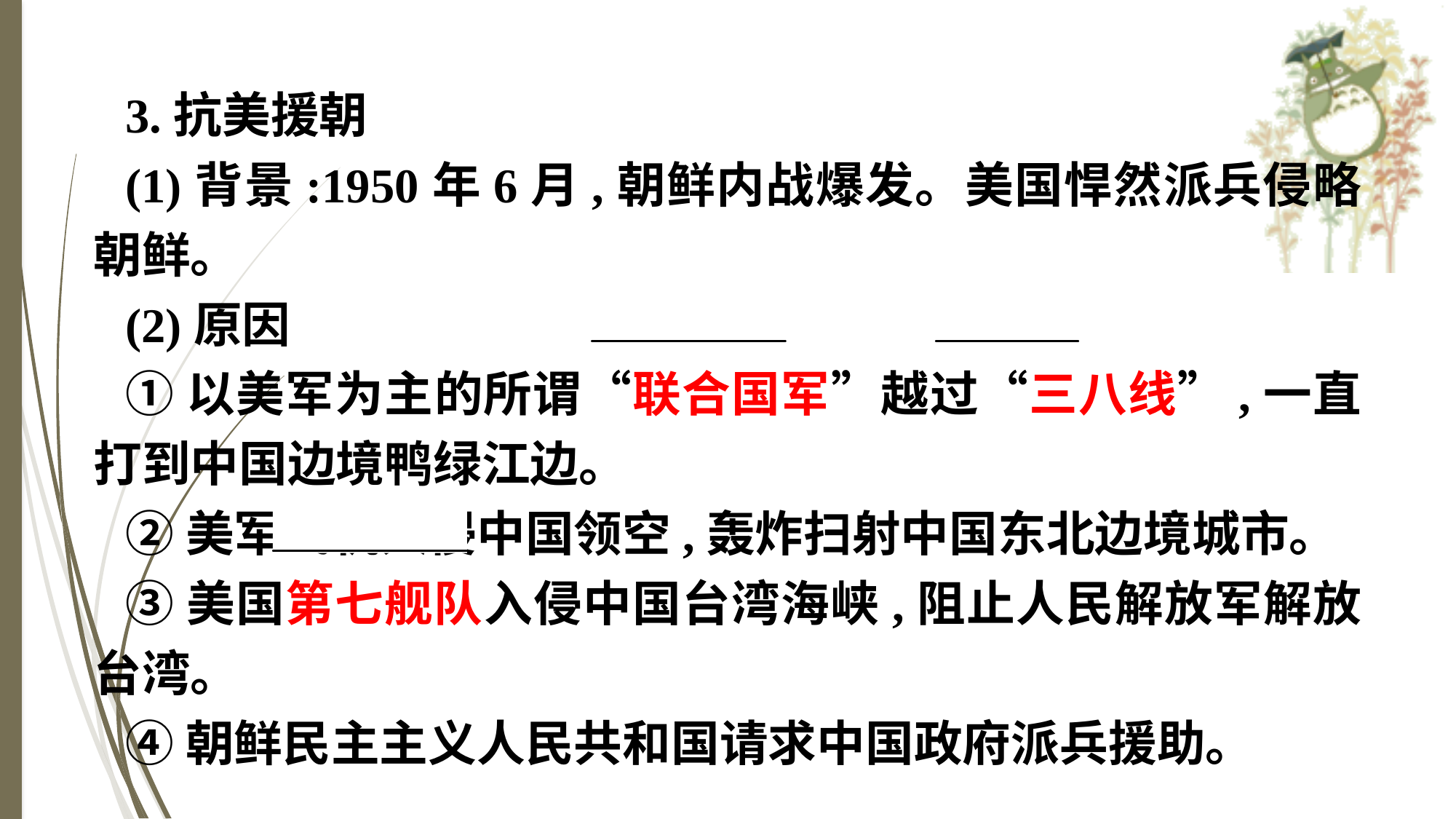

3.抗美援朝
(1)背景:1950年6月,朝鲜内战爆发。美国悍然派兵侵略朝鲜。
(2)原因
①以美军为主的所谓“联合国军”越过“三八线”,一直打到中国边境鸭绿江边。
②美军飞机入侵中国领空,轰炸扫射中国东北边境城市。
③美国第七舰队入侵中国台湾海峡,阻止人民解放军解放台湾。
④朝鲜民主主义人民共和国请求中国政府派兵援助。